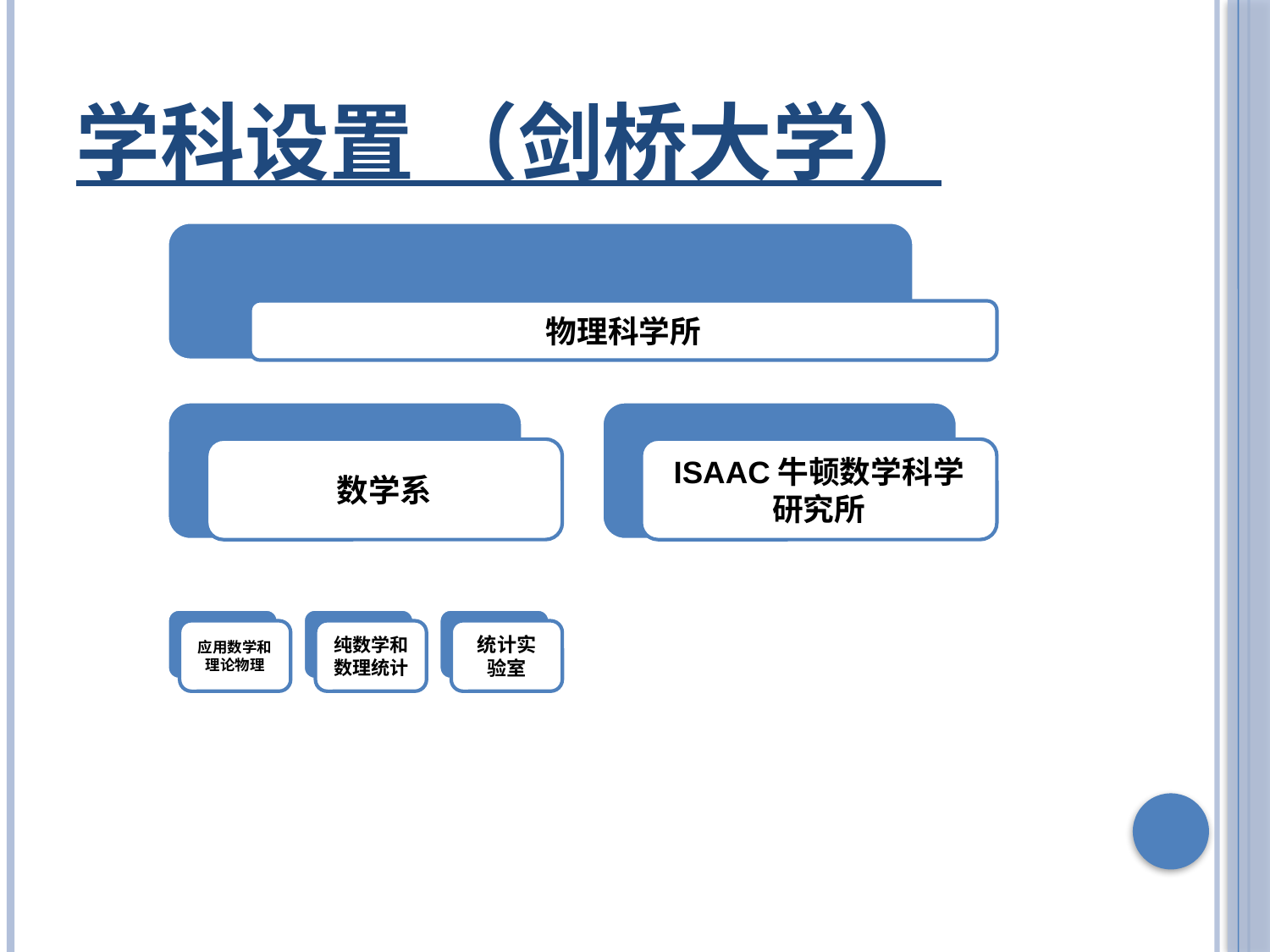

# 学科设置 （剑桥大学）
物理科学所
数学系
应用数学和理论物理
统计实验室
ISAAC牛顿数学科学研究所
纯数学和数理统计